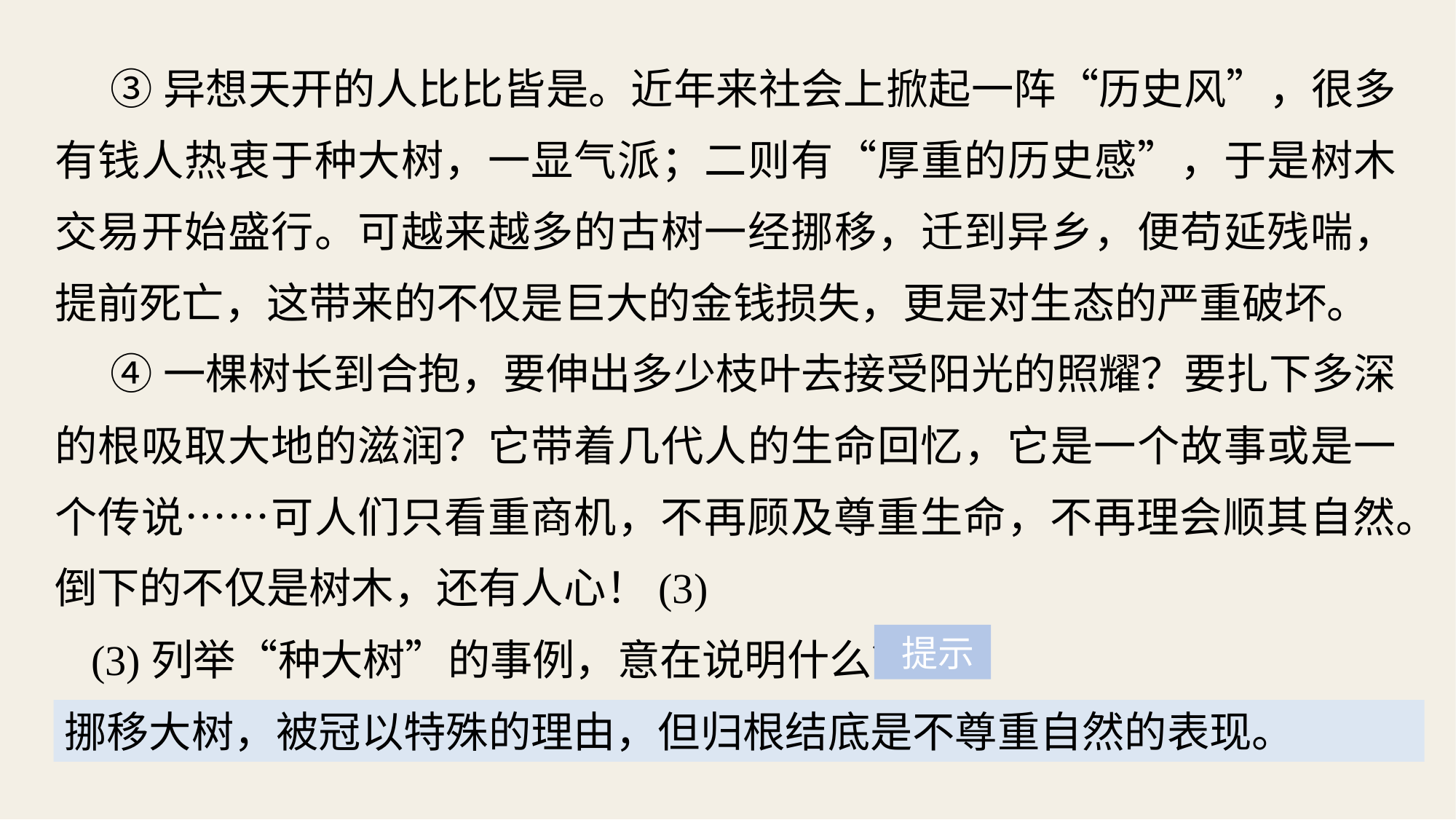

③异想天开的人比比皆是。近年来社会上掀起一阵“历史风”，很多有钱人热衷于种大树，一显气派；二则有“厚重的历史感”，于是树木交易开始盛行。可越来越多的古树一经挪移，迁到异乡，便苟延残喘，提前死亡，这带来的不仅是巨大的金钱损失，更是对生态的严重破坏。
  ④一棵树长到合抱，要伸出多少枝叶去接受阳光的照耀？要扎下多深的根吸取大地的滋润？它带着几代人的生命回忆，它是一个故事或是一个传说……可人们只看重商机，不再顾及尊重生命，不再理会顺其自然。倒下的不仅是树木，还有人心！(3)
(3)列举“种大树”的事例，意在说明什么？
 提示
挪移大树，被冠以特殊的理由，但归根结底是不尊重自然的表现。